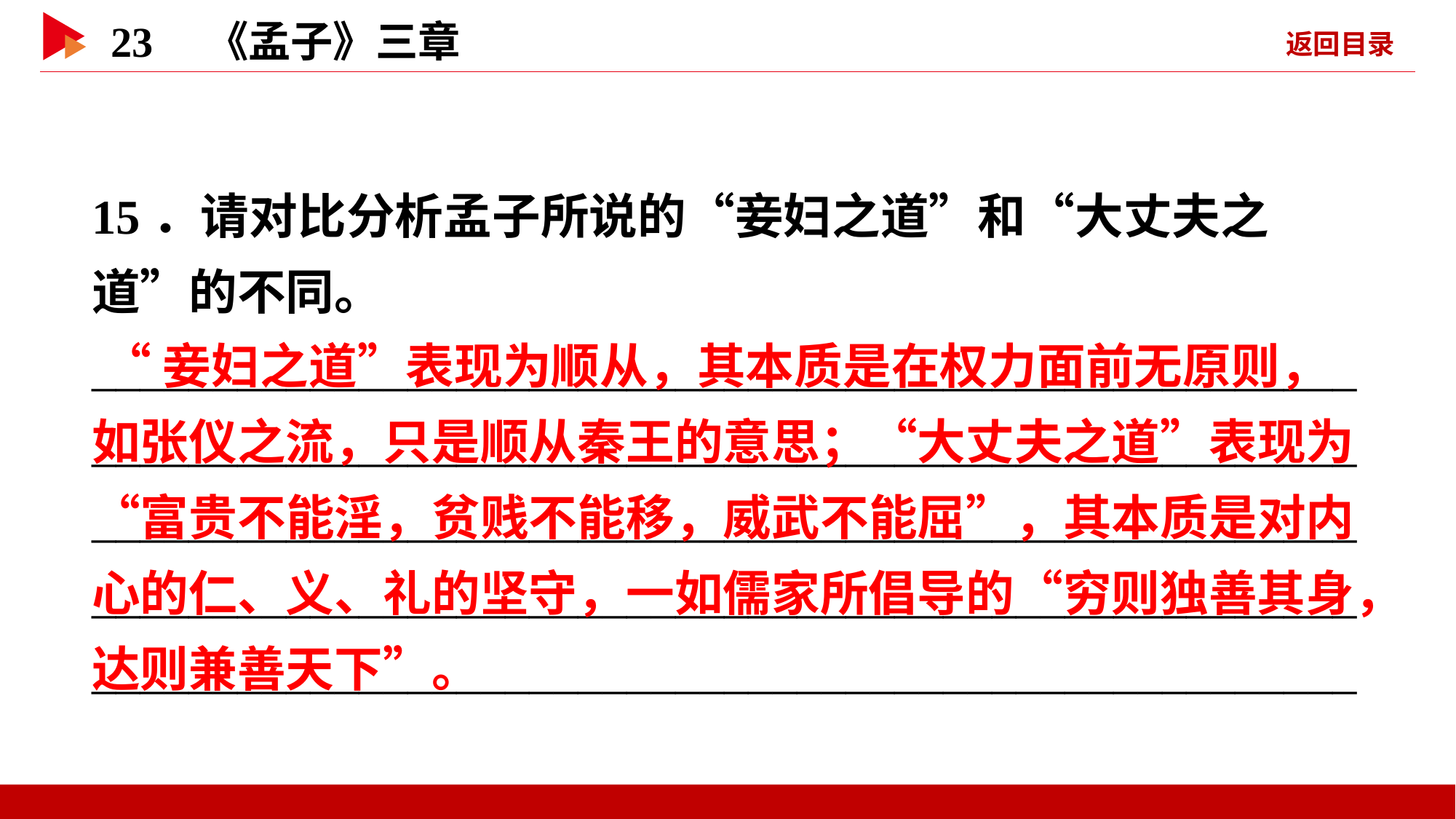

15．请对比分析孟子所说的“妾妇之道”和“大丈夫之道”的不同。
____________________________________________________________________________________________________________________________________________________________________________________________________________________________________________________________________
 “妾妇之道”表现为顺从，其本质是在权力面前无原则，如张仪之流，只是顺从秦王的意思；“大丈夫之道”表现为“富贵不能淫，贫贱不能移，威武不能屈”，其本质是对内心的仁、义、礼的坚守，一如儒家所倡导的“穷则独善其身，达则兼善天下”。